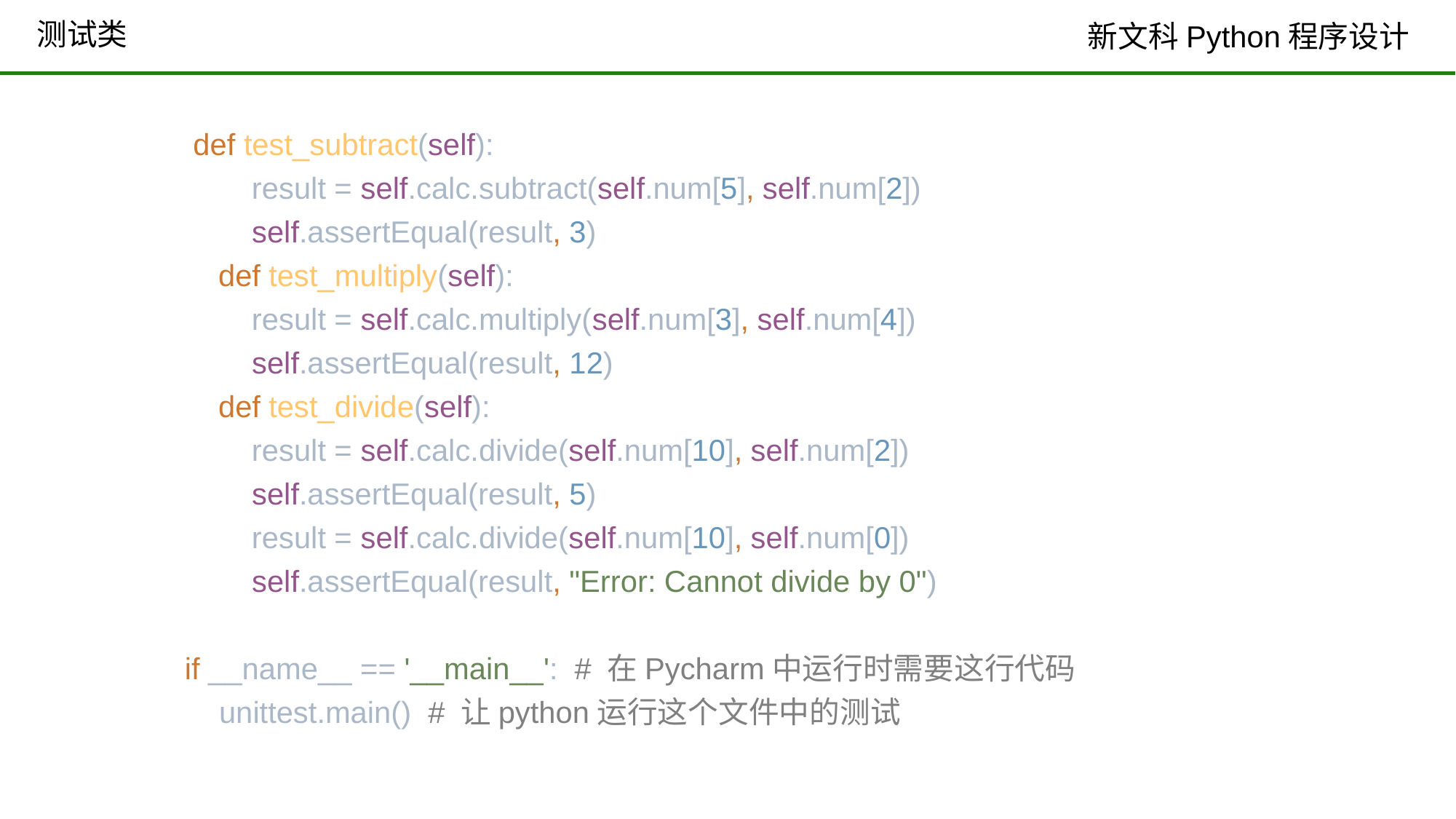

# 测试类
 def test_subtract(self):
        result = self.calc.subtract(self.num[5], self.num[2])
        self.assertEqual(result, 3)
    def test_multiply(self):
        result = self.calc.multiply(self.num[3], self.num[4])
        self.assertEqual(result, 12)
    def test_divide(self):
        result = self.calc.divide(self.num[10], self.num[2])
        self.assertEqual(result, 5)
        result = self.calc.divide(self.num[10], self.num[0])
        self.assertEqual(result, "Error: Cannot divide by 0")
if __name__ == '__main__':  # 在Pycharm中运行时需要这行代码
    unittest.main()  # 让python运行这个文件中的测试